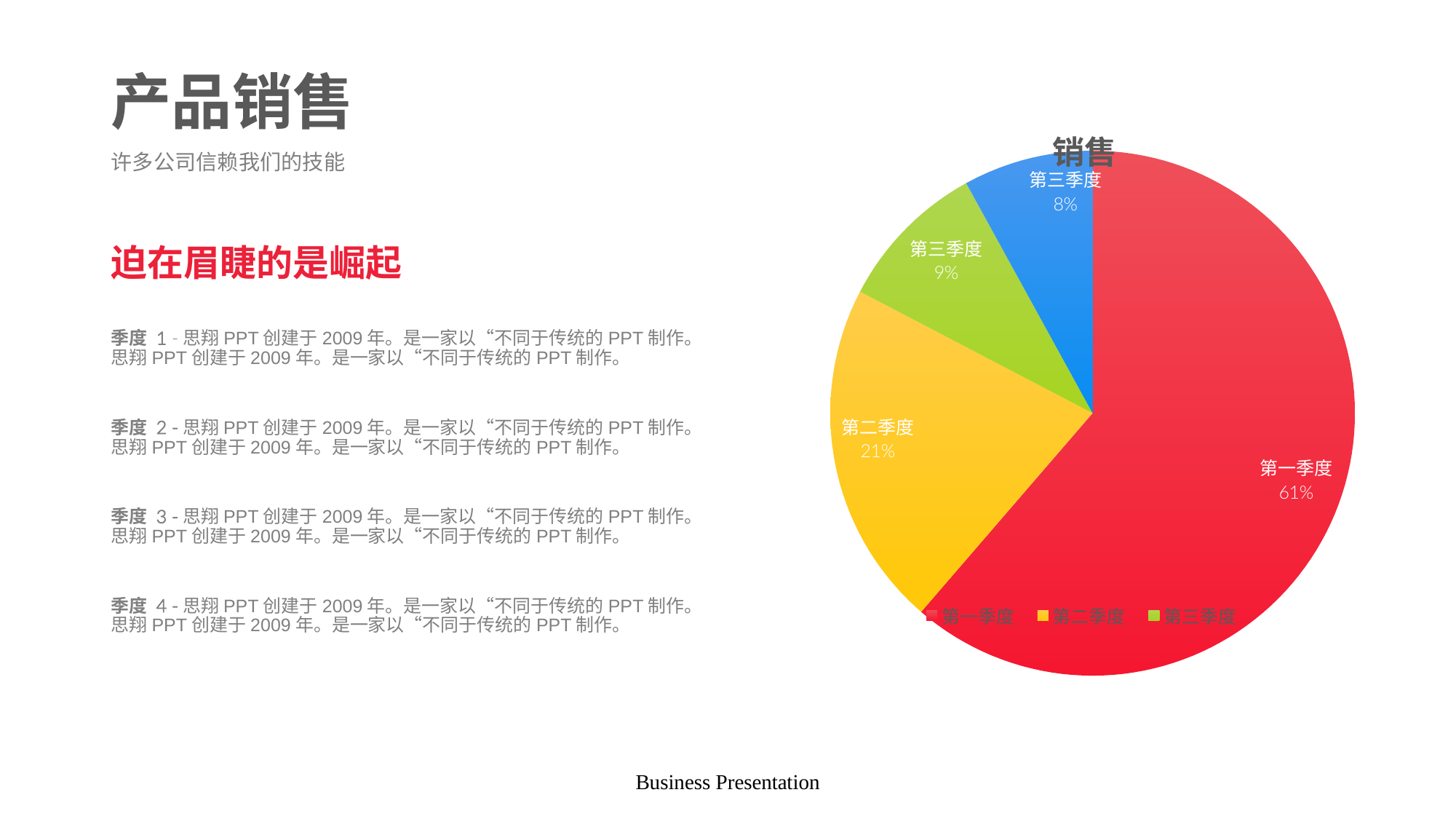

# 产品销售

### Chart: 销售

| Category | Sales |
|---|---|
| 第一季度 | 9.2 |
| 第二季度 | 3.2 |
| 第三季度 | 1.4 |
| 第三季度 | 1.2 |
许多公司信赖我们的技能
迫在眉睫的是崛起
季度 1 -思翔PPT创建于2009年。是一家以“不同于传统的PPT制作。思翔PPT创建于2009年。是一家以“不同于传统的PPT制作。

季度 2 -思翔PPT创建于2009年。是一家以“不同于传统的PPT制作。思翔PPT创建于2009年。是一家以“不同于传统的PPT制作。

季度 3 -思翔PPT创建于2009年。是一家以“不同于传统的PPT制作。思翔PPT创建于2009年。是一家以“不同于传统的PPT制作。

季度 4 -思翔PPT创建于2009年。是一家以“不同于传统的PPT制作。思翔PPT创建于2009年。是一家以“不同于传统的PPT制作。

Business Presentation
13